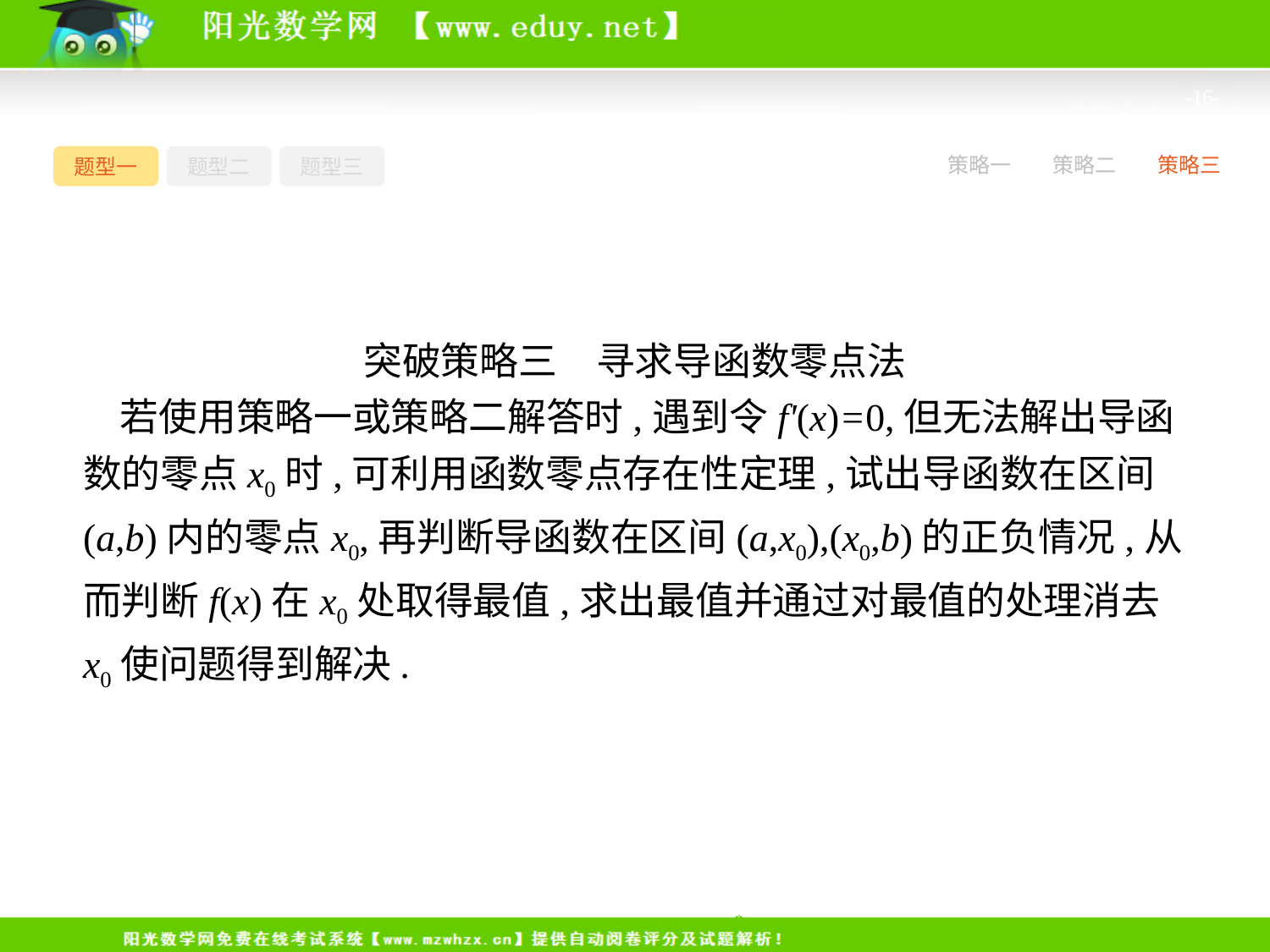

-16-
题型一
题型二
题型三
策略一
策略二
策略三
突破策略三　寻求导函数零点法
若使用策略一或策略二解答时,遇到令f'(x)=0,但无法解出导函数的零点x0时,可利用函数零点存在性定理,试出导函数在区间(a,b)内的零点x0,再判断导函数在区间(a,x0),(x0,b)的正负情况,从而判断f(x)在x0处取得最值,求出最值并通过对最值的处理消去x0使问题得到解决.